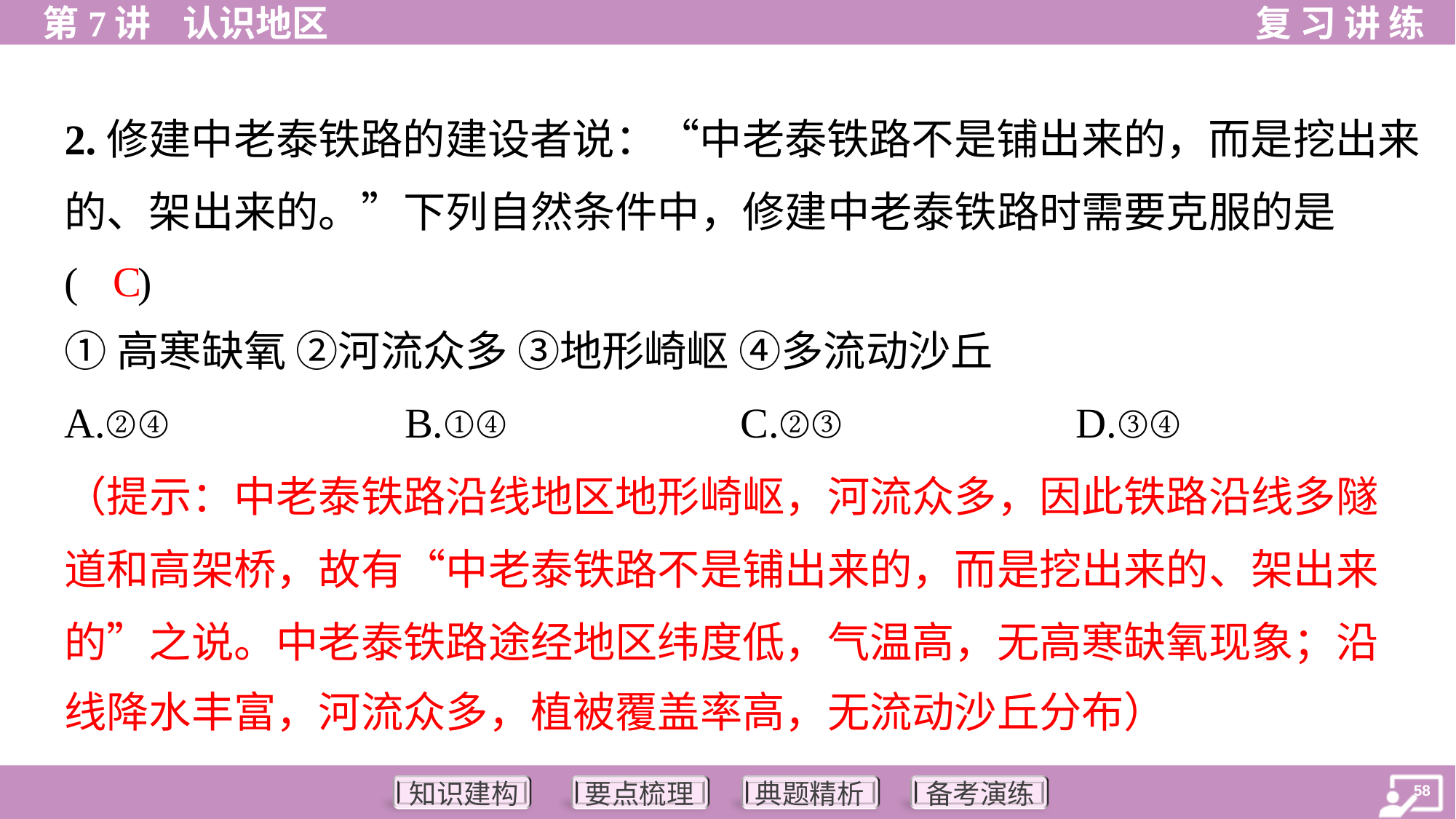

2.修建中老泰铁路的建设者说：“中老泰铁路不是铺出来的，而是挖出来
的、架出来的。”下列自然条件中，修建中老泰铁路时需要克服的是
(     )
C
①高寒缺氧 ②河流众多 ③地形崎岖 ④多流动沙丘
A.②④	B.①④	C.②③	D.③④
（提示：中老泰铁路沿线地区地形崎岖，河流众多，因此铁路沿线多隧
道和高架桥，故有“中老泰铁路不是铺出来的，而是挖出来的、架出来
的”之说。中老泰铁路途经地区纬度低，气温高，无高寒缺氧现象；沿
线降水丰富，河流众多，植被覆盖率高，无流动沙丘分布）